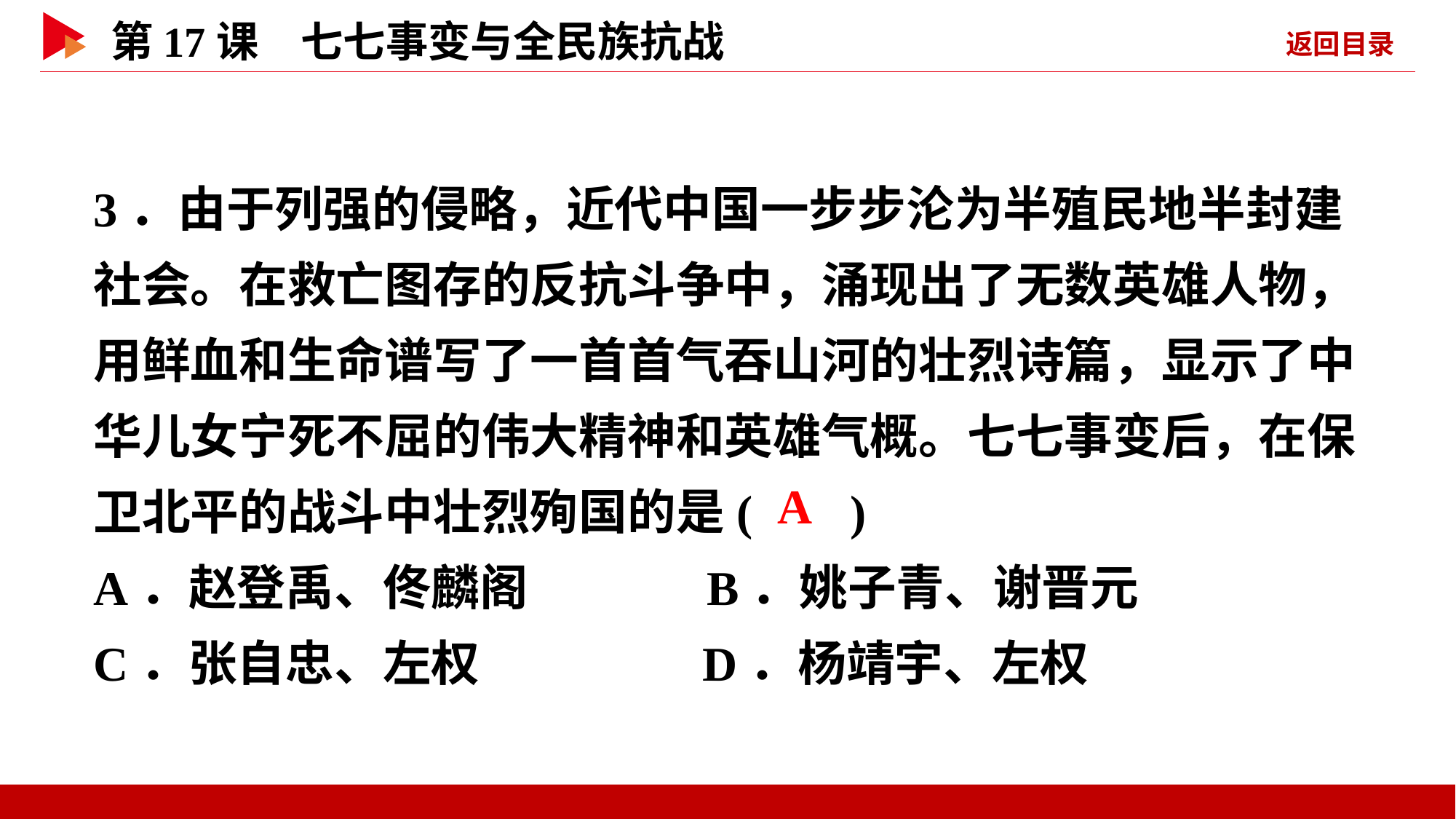

3．由于列强的侵略，近代中国一步步沦为半殖民地半封建社会。在救亡图存的反抗斗争中，涌现出了无数英雄人物，用鲜血和生命谱写了一首首气吞山河的壮烈诗篇，显示了中华儿女宁死不屈的伟大精神和英雄气概。七七事变后，在保卫北平的战斗中壮烈殉国的是(        )
A．赵登禹、佟麟阁               B．姚子青、谢晋元
C．张自忠、左权                   D．杨靖宇、左权
   A